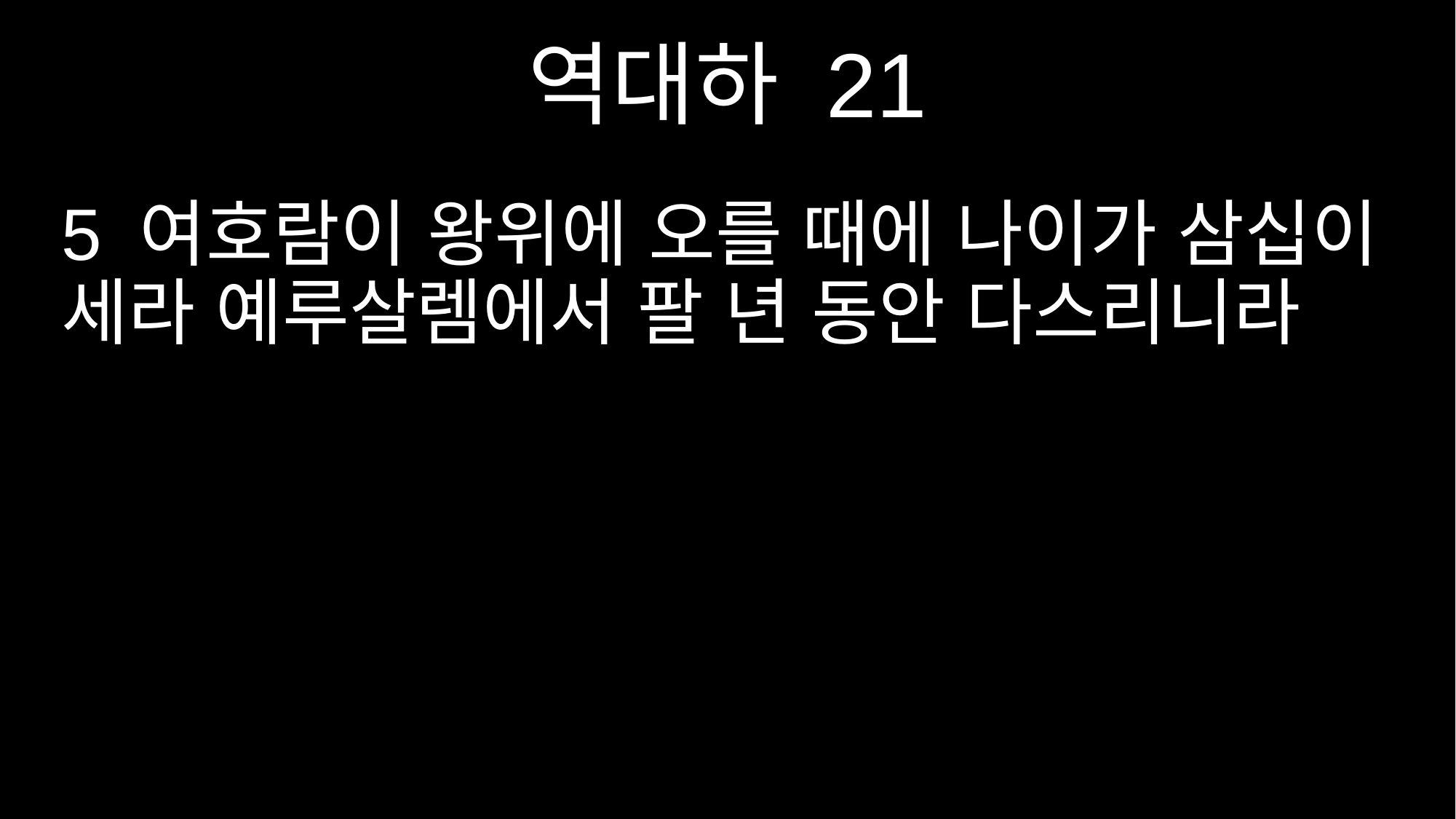

역대하 21
5 여호람이 왕위에 오를 때에 나이가 삼십이 세라 예루살렘에서 팔 년 동안 다스리니라